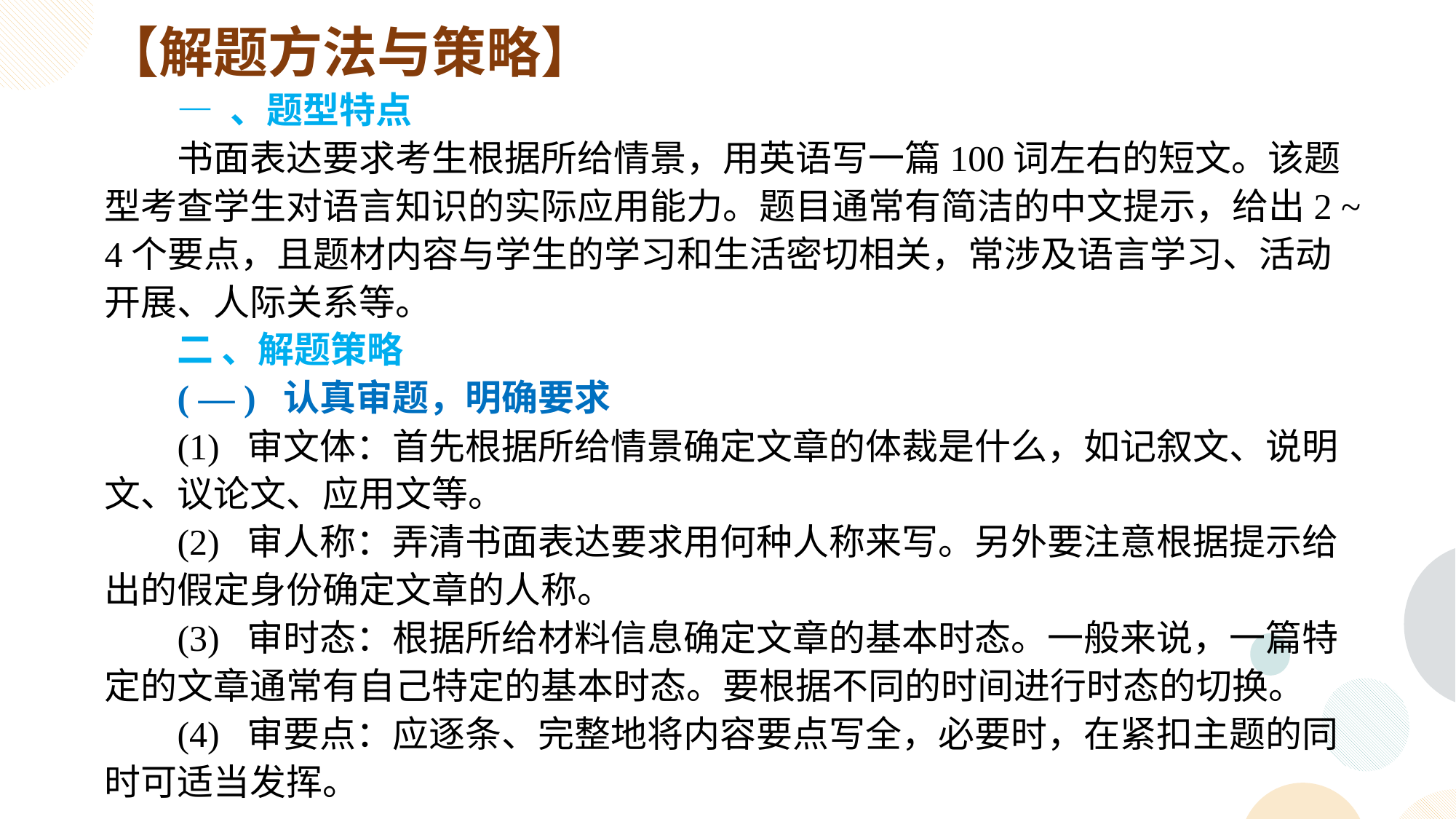

【解题方法与策略】
— 、题型特点
书面表达要求考生根据所给情景，用英语写一篇100词左右的短文。该题型考查学生对语言知识的实际应用能力。题目通常有简洁的中文提示，给出2 ~ 4个要点，且题材内容与学生的学习和生活密切相关，常涉及语言学习、活动开展、人际关系等。
二 、解题策略
( — )  认真审题，明确要求
(1)  审文体：首先根据所给情景确定文章的体裁是什么，如记叙文、说明文、议论文、应用文等。
(2)  审人称：弄清书面表达要求用何种人称来写。另外要注意根据提示给出的假定身份确定文章的人称。
(3)  审时态：根据所给材料信息确定文章的基本时态。一般来说，一篇特定的文章通常有自己特定的基本时态。要根据不同的时间进行时态的切换。
(4)  审要点：应逐条、完整地将内容要点写全，必要时，在紧扣主题的同时可适当发挥。